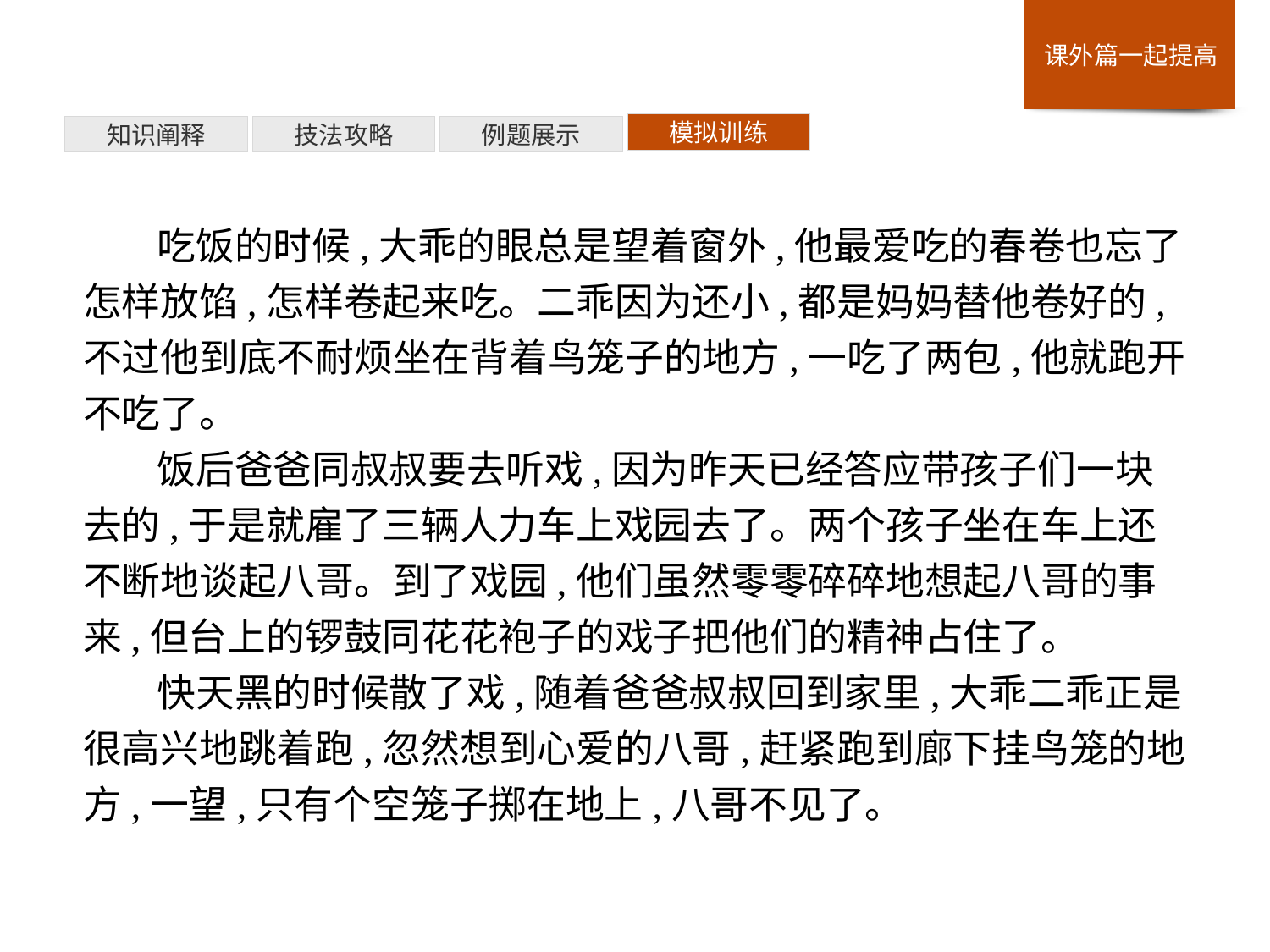

模拟训练
例题展示
技法攻略
知识阐释
吃饭的时候,大乖的眼总是望着窗外,他最爱吃的春卷也忘了怎样放馅,怎样卷起来吃。二乖因为还小,都是妈妈替他卷好的,不过他到底不耐烦坐在背着鸟笼子的地方,一吃了两包,他就跑开不吃了。
饭后爸爸同叔叔要去听戏,因为昨天已经答应带孩子们一块去的,于是就雇了三辆人力车上戏园去了。两个孩子坐在车上还不断地谈起八哥。到了戏园,他们虽然零零碎碎地想起八哥的事来,但台上的锣鼓同花花袍子的戏子把他们的精神占住了。
快天黑的时候散了戏,随着爸爸叔叔回到家里,大乖二乖正是很高兴地跳着跑,忽然想到心爱的八哥,赶紧跑到廊下挂鸟笼的地方,一望,只有个空笼子掷在地上,八哥不见了。